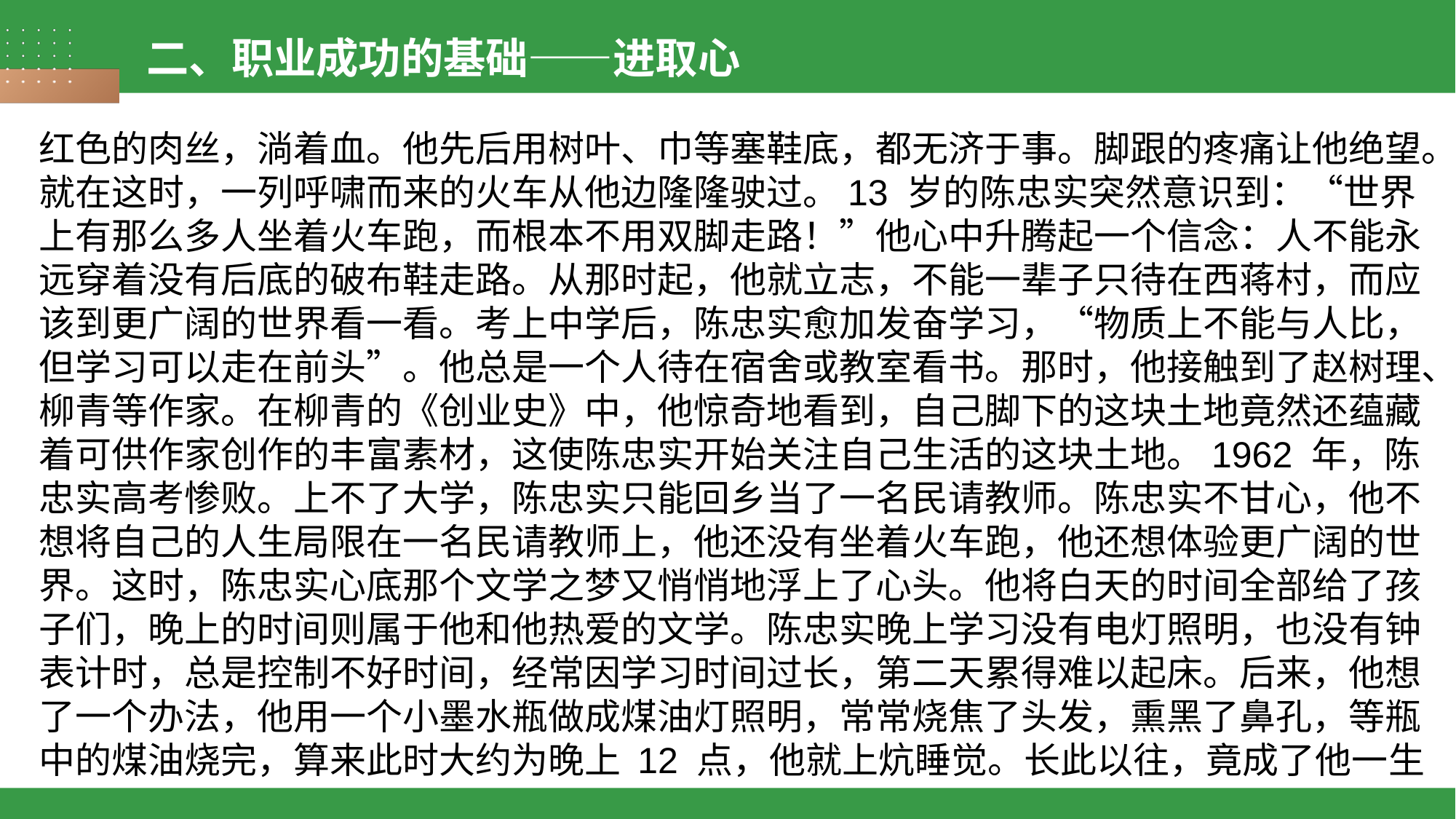

二、职业成功的基础——进取心
红色的肉丝，淌着血。他先后用树叶、巾等塞鞋底，都无济于事。脚跟的疼痛让他绝望。就在这时，一列呼啸而来的火车从他边隆隆驶过。13 岁的陈忠实突然意识到：“世界上有那么多人坐着火车跑，而根本不用双脚走路！”他心中升腾起一个信念：人不能永远穿着没有后底的破布鞋走路。从那时起，他就立志，不能一辈子只待在西蒋村，而应该到更广阔的世界看一看。考上中学后，陈忠实愈加发奋学习，“物质上不能与人比，但学习可以走在前头”。他总是一个人待在宿舍或教室看书。那时，他接触到了赵树理、柳青等作家。在柳青的《创业史》中，他惊奇地看到，自己脚下的这块土地竟然还蕴藏着可供作家创作的丰富素材，这使陈忠实开始关注自己生活的这块土地。1962 年，陈忠实高考惨败。上不了大学，陈忠实只能回乡当了一名民请教师。陈忠实不甘心，他不想将自己的人生局限在一名民请教师上，他还没有坐着火车跑，他还想体验更广阔的世界。这时，陈忠实心底那个文学之梦又悄悄地浮上了心头。他将白天的时间全部给了孩子们，晚上的时间则属于他和他热爱的文学。陈忠实晚上学习没有电灯照明，也没有钟表计时，总是控制不好时间，经常因学习时间过长，第二天累得难以起床。后来，他想了一个办法，他用一个小墨水瓶做成煤油灯照明，常常烧焦了头发，熏黑了鼻孔，等瓶中的煤油烧完，算来此时大约为晚上 12 点，他就上炕睡觉。长此以往，竟成了他一生